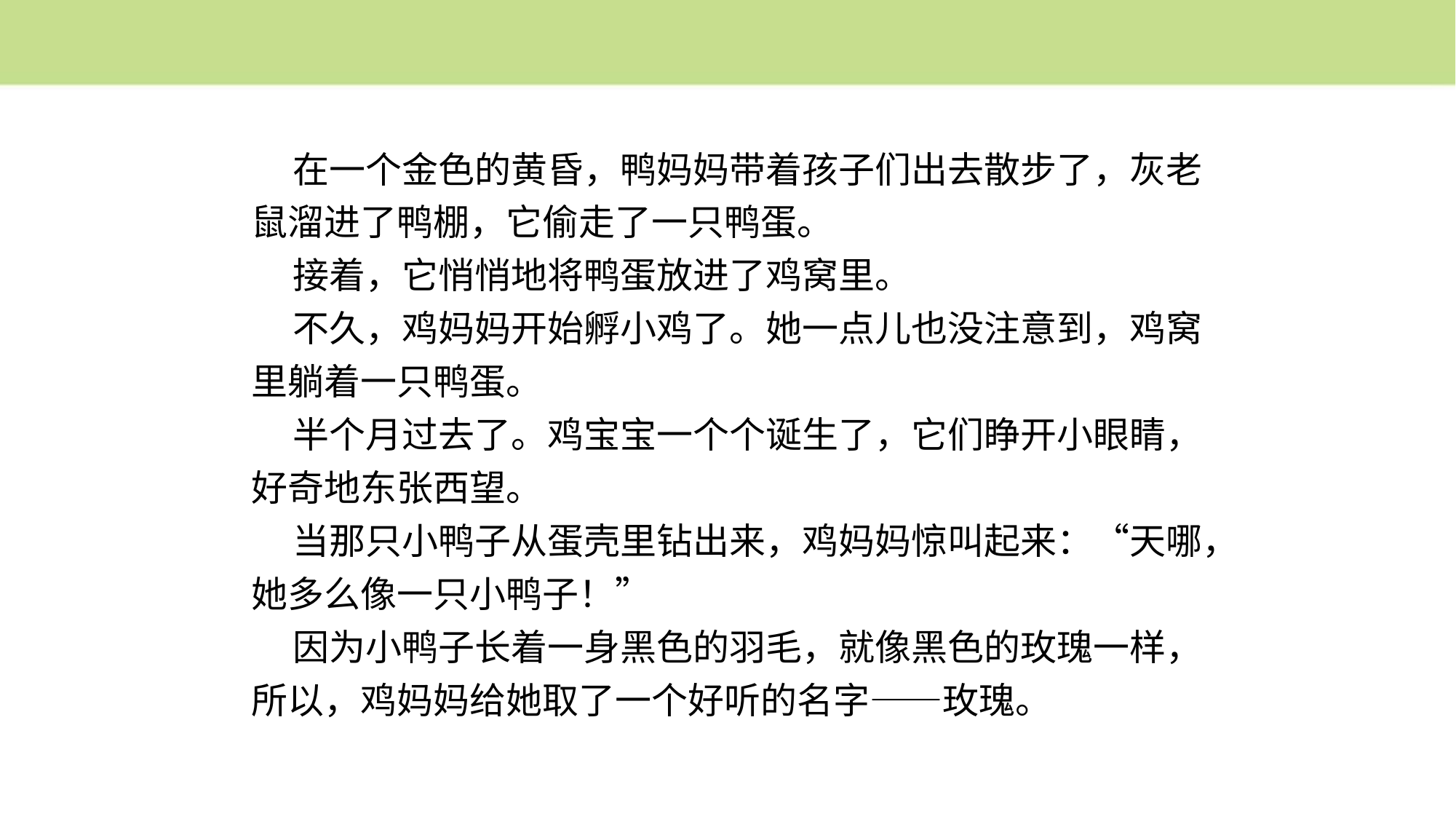

在一个金色的黄昏，鸭妈妈带着孩子们出去散步了，灰老鼠溜进了鸭棚，它偷走了一只鸭蛋。
    接着，它悄悄地将鸭蛋放进了鸡窝里。
    不久，鸡妈妈开始孵小鸡了。她一点儿也没注意到，鸡窝里躺着一只鸭蛋。
    半个月过去了。鸡宝宝一个个诞生了，它们睁开小眼睛，好奇地东张西望。
    当那只小鸭子从蛋壳里钻出来，鸡妈妈惊叫起来：“天哪，她多么像一只小鸭子！”
    因为小鸭子长着一身黑色的羽毛，就像黑色的玫瑰一样，所以，鸡妈妈给她取了一个好听的名字——玫瑰。